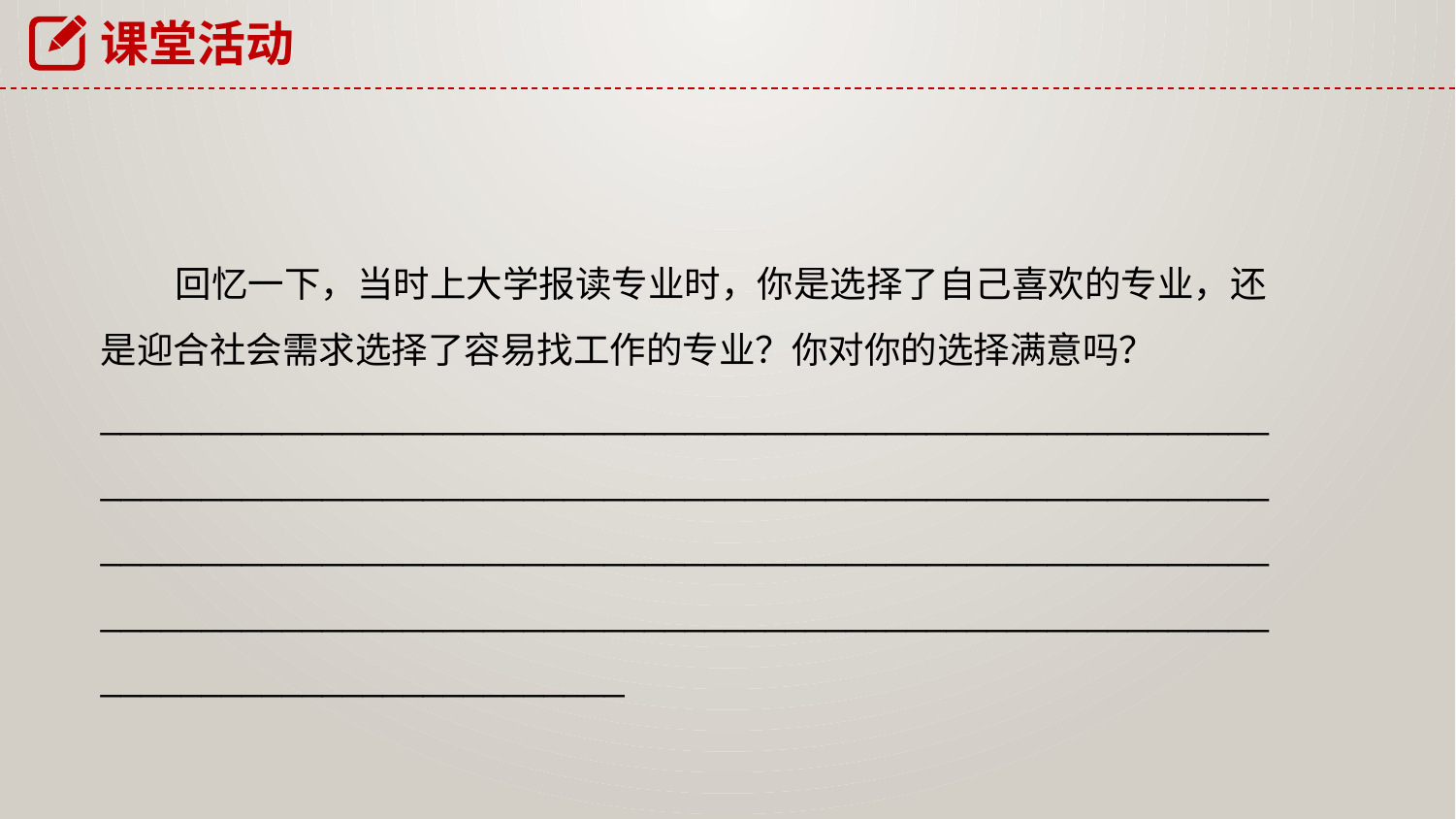

课堂活动

        回忆一下，当时上大学报读专业时，你是选择了自己喜欢的专业，还是迎合社会需求选择了容易找工作的专业？你对你的选择满意吗？__________________________________________________________________________________________________________________________________________________________________________________________________________________________________________________________________

22